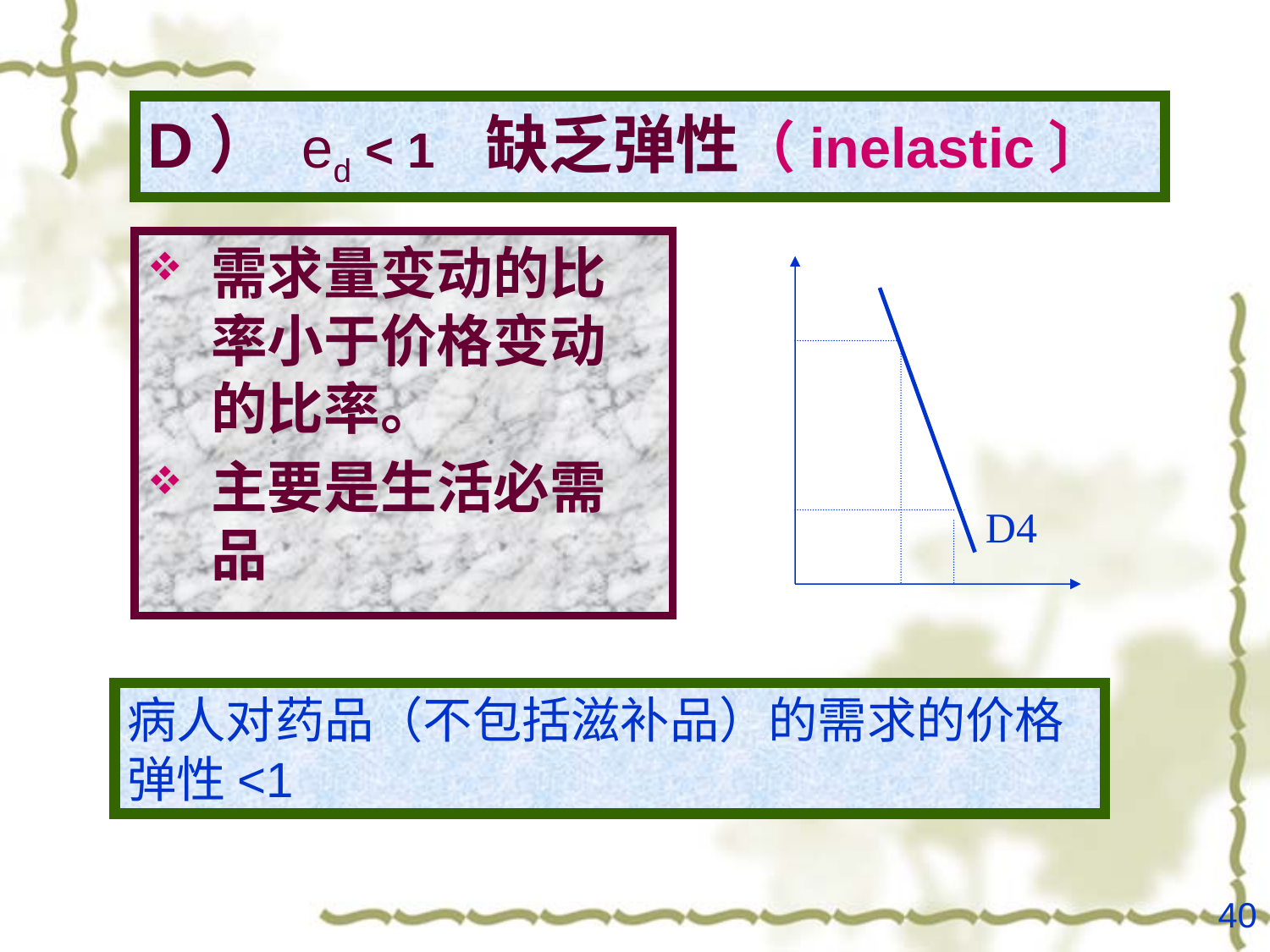

# D） ed < 1  缺乏弹性（inelastic〕
需求量变动的比率小于价格变动的比率。
主要是生活必需品

D4

病人对药品（不包括滋补品）的需求的价格弹性<1
40